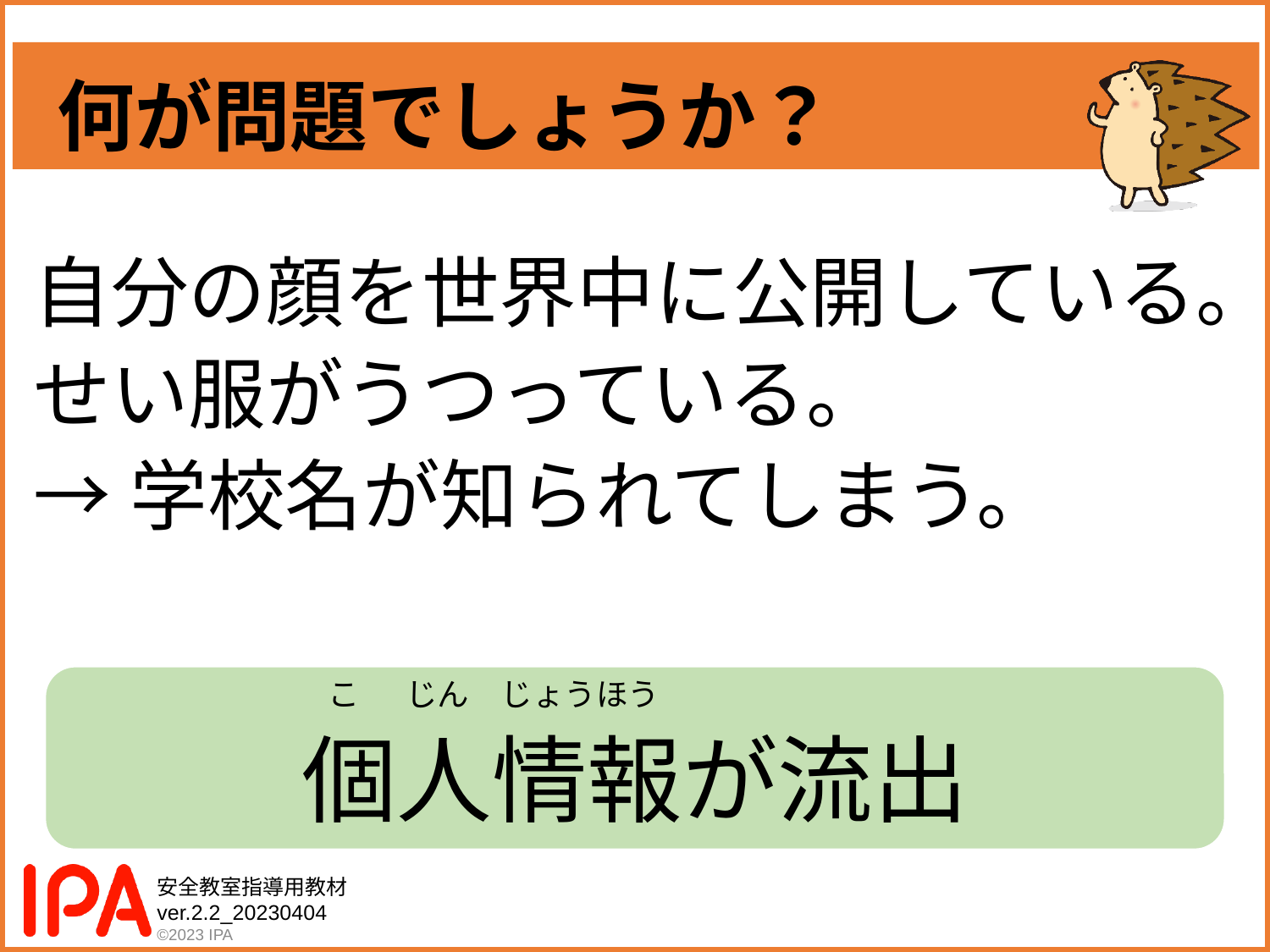

何が問題でしょうか？
自分の顔を世界中に公開している。
せい服がうつっている。
→学校名が知られてしまう。
個人情報が流出
こ　  じん　じょうほう